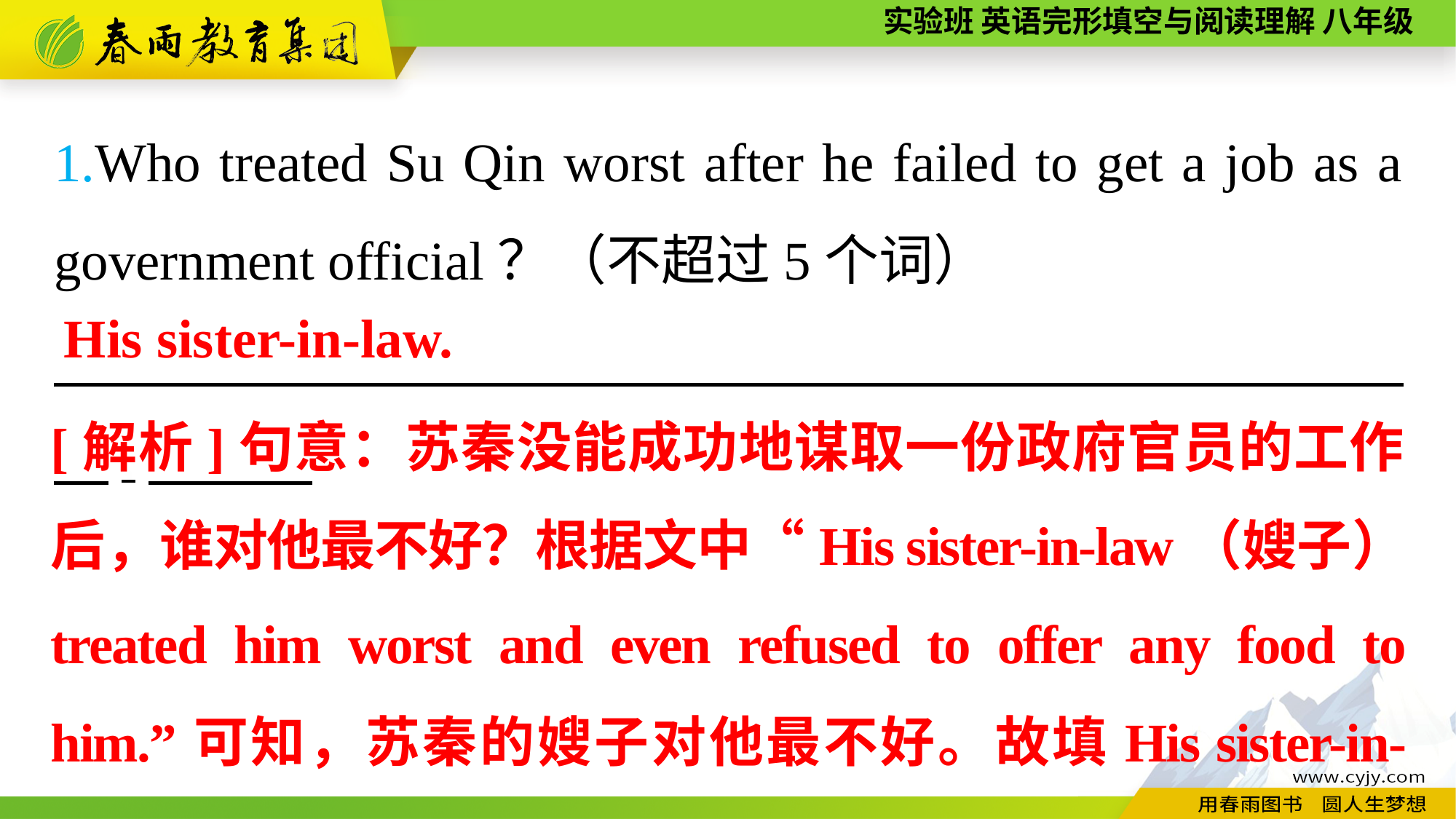

1.Who treated Su Qin worst after he failed to get a job as a government official？（不超过5个词）
　　　　　　　　　　　　　　　　　　　　             　,
His sister-in-law.
[解析]句意：苏秦没能成功地谋取一份政府官员的工作后，谁对他最不好？根据文中“His sister-in-law（嫂子） treated him worst and even refused to offer any food to him.”可知，苏秦的嫂子对他最不好。故填His sister-in-law。